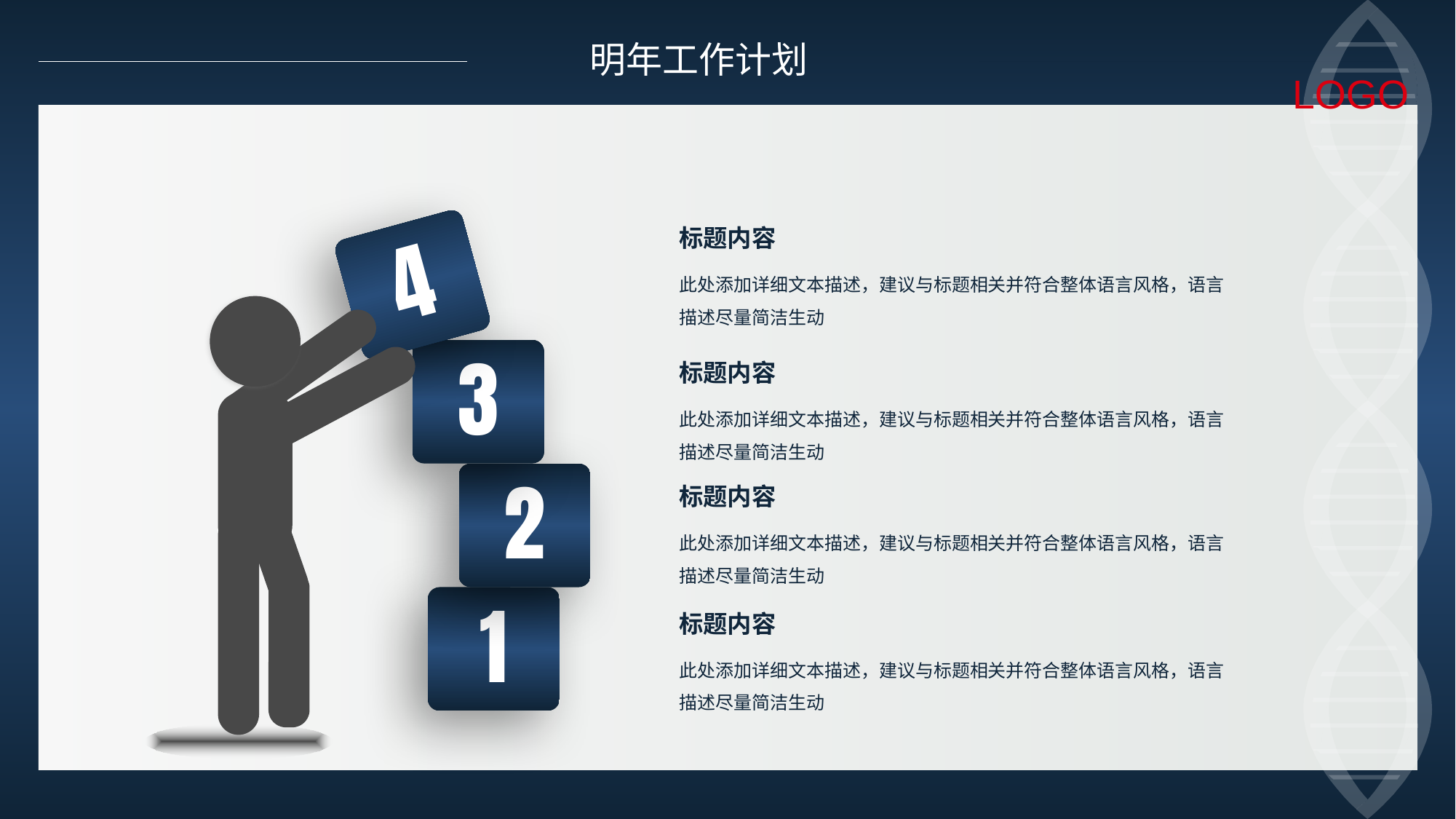

明年工作计划
LOGO
标题内容
4
此处添加详细文本描述，建议与标题相关并符合整体语言风格，语言描述尽量简洁生动

3
标题内容
此处添加详细文本描述，建议与标题相关并符合整体语言风格，语言描述尽量简洁生动
2
标题内容
此处添加详细文本描述，建议与标题相关并符合整体语言风格，语言描述尽量简洁生动
1
标题内容
此处添加详细文本描述，建议与标题相关并符合整体语言风格，语言描述尽量简洁生动